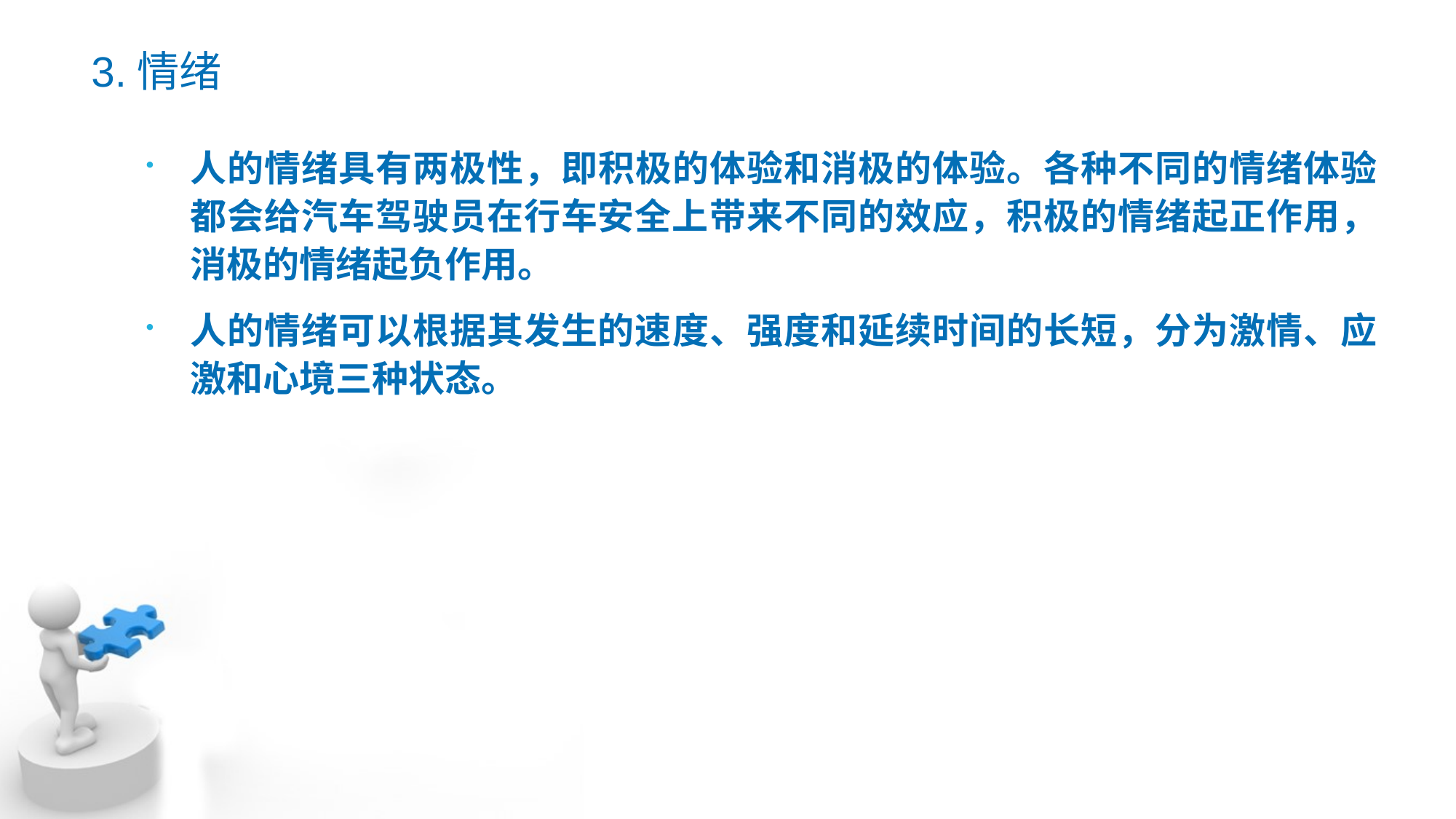

# 3.情绪
人的情绪具有两极性，即积极的体验和消极的体验。各种不同的情绪体验都会给汽车驾驶员在行车安全上带来不同的效应，积极的情绪起正作用，消极的情绪起负作用。
人的情绪可以根据其发生的速度、强度和延续时间的长短，分为激情、应激和心境三种状态。